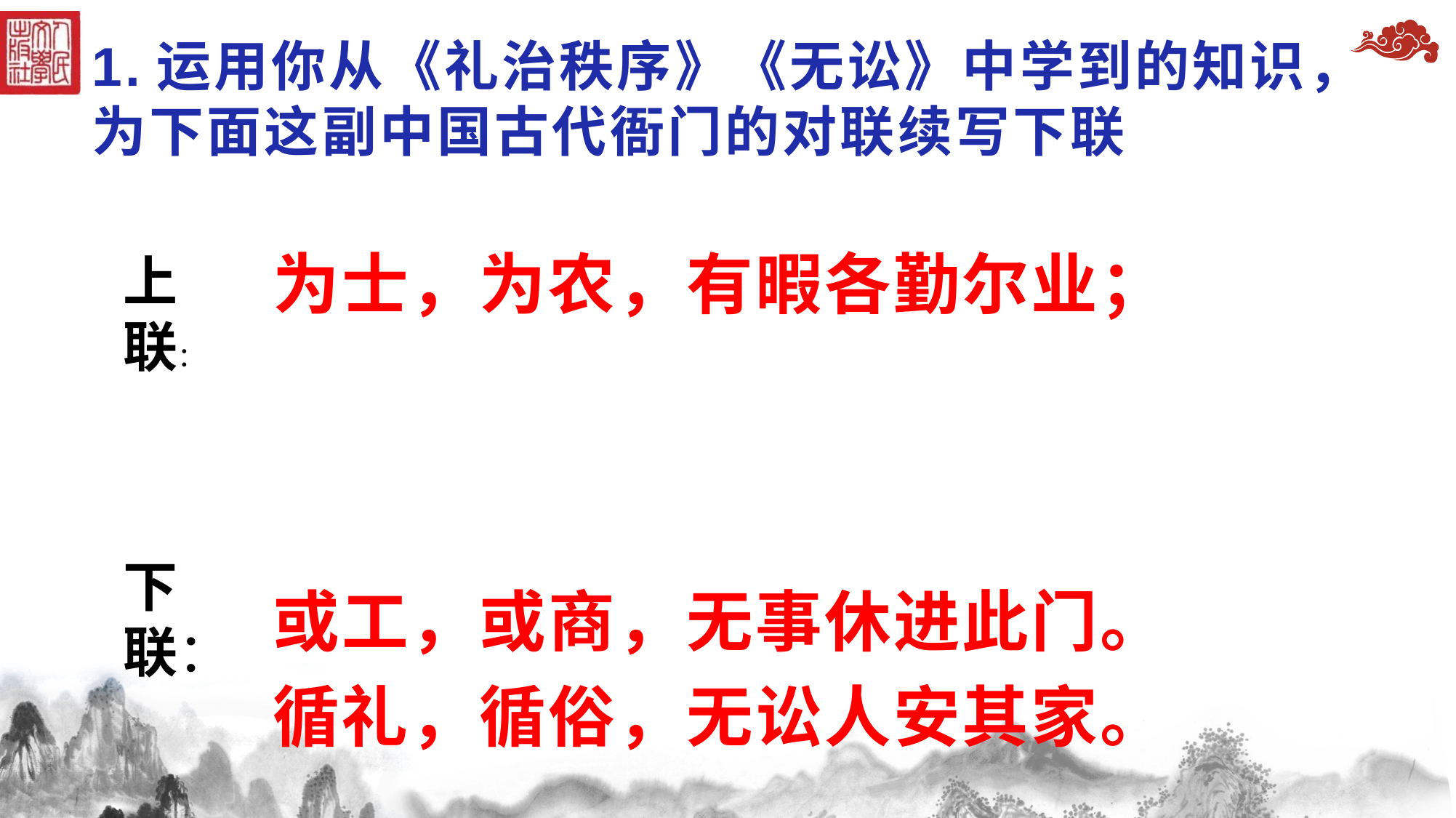

# 1.运用你从《礼治秩序》《无讼》中学到的知识，为下面这副中国古代衙门的对联续写下联
上
联：
为士，为农，有暇各勤尔业；

或工，或商，无事休进此门。
循礼，循俗，无讼人安其家。
下
联：